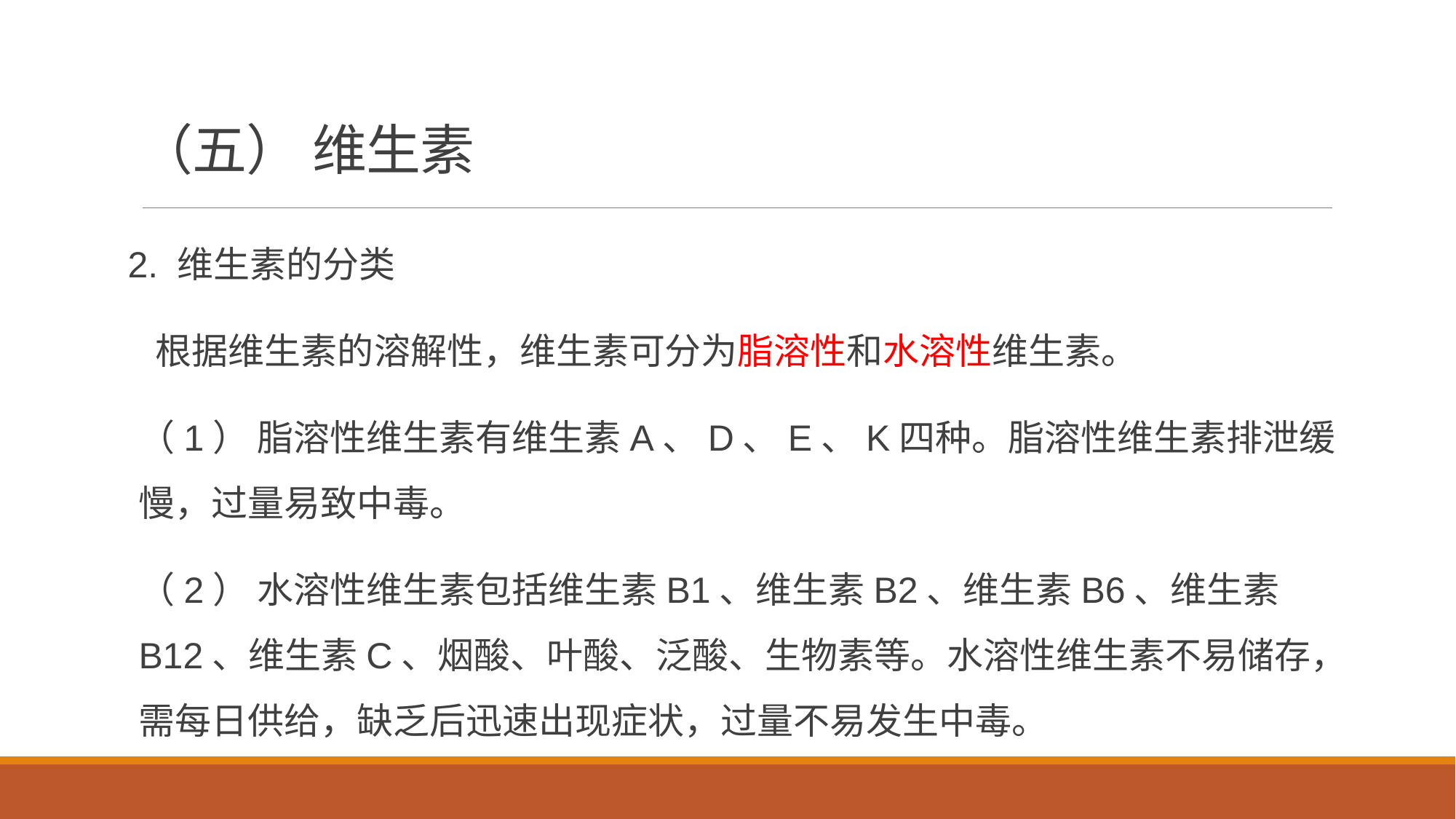

# （五） 维生素

2. 维生素的分类
 根据维生素的溶解性，维生素可分为脂溶性和水溶性维生素。
（1） 脂溶性维生素有维生素A、D、E、K四种。脂溶性维生素排泄缓慢，过量易致中毒。
（2） 水溶性维生素包括维生素B1、维生素B2、维生素B6、维生素B12、维生素C、烟酸、叶酸、泛酸、生物素等。水溶性维生素不易储存，需每日供给，缺乏后迅速出现症状，过量不易发生中毒。